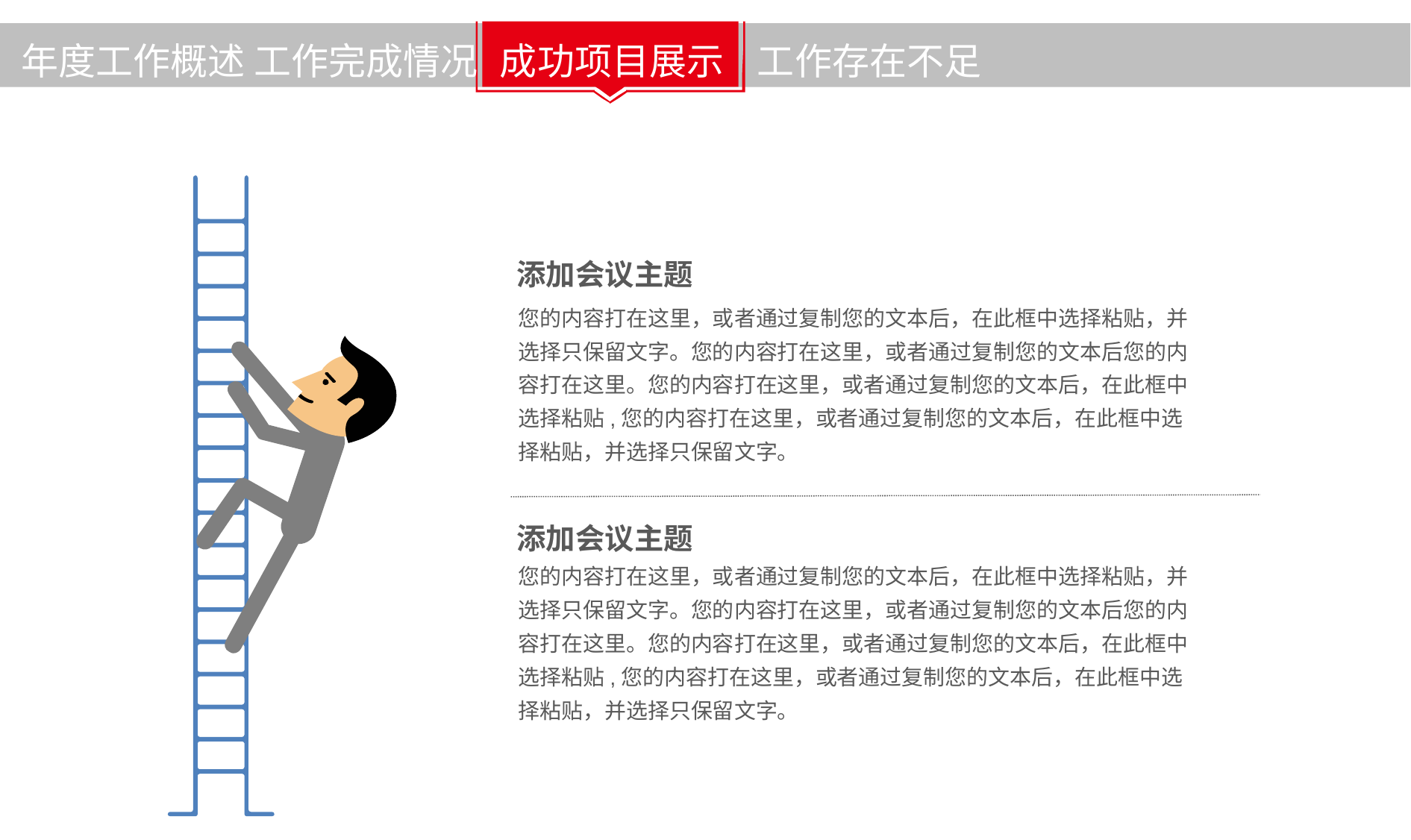

年度工作概述
工作完成情况
成功项目展示
工作存在不足

添加会议主题
您的内容打在这里，或者通过复制您的文本后，在此框中选择粘贴，并选择只保留文字。您的内容打在这里，或者通过复制您的文本后您的内容打在这里。您的内容打在这里，或者通过复制您的文本后，在此框中选择粘贴,您的内容打在这里，或者通过复制您的文本后，在此框中选择粘贴，并选择只保留文字。

添加会议主题
您的内容打在这里，或者通过复制您的文本后，在此框中选择粘贴，并选择只保留文字。您的内容打在这里，或者通过复制您的文本后您的内容打在这里。您的内容打在这里，或者通过复制您的文本后，在此框中选择粘贴,您的内容打在这里，或者通过复制您的文本后，在此框中选择粘贴，并选择只保留文字。